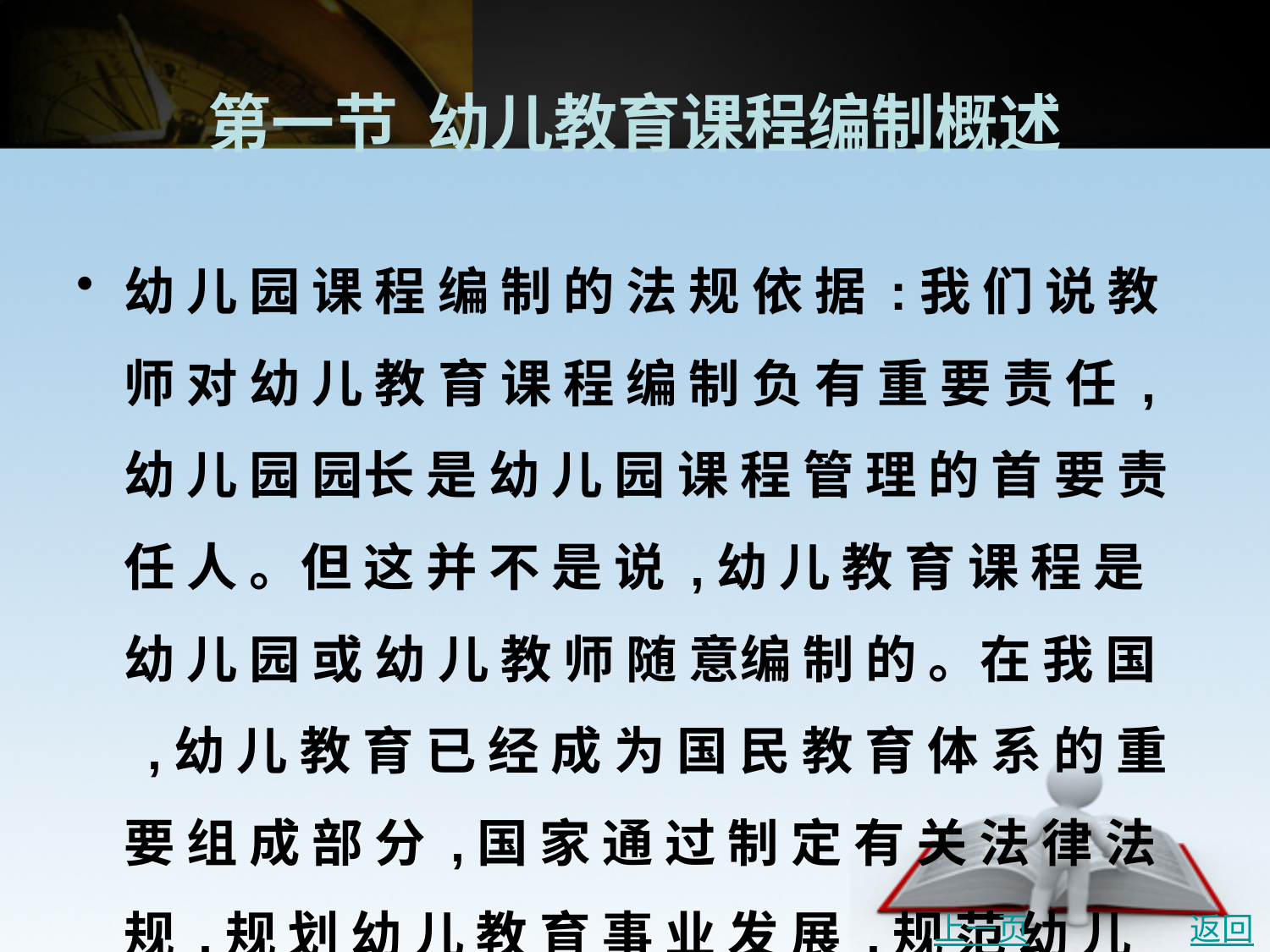

# 第一节  幼儿教育课程编制概述
幼 儿 园 课 程 编 制 的 法 规 依 据 :我 们 说 教 师 对 幼 儿 教 育 课 程 编 制 负 有 重 要 责 任 ,幼 儿 园 园长 是 幼 儿 园 课 程 管 理 的 首 要 责 任 人 。但 这 并 不 是 说 ,幼 儿 教 育 课 程 是 幼 儿 园 或 幼 儿 教 师 随 意编 制 的 。在 我 国 ,幼 儿 教 育 已 经 成 为 国 民 教 育 体 系 的 重 要 组 成 部 分 ,国 家 通 过 制 定 有 关 法 律 法 规 ,规 划 幼 儿 教 育 事 业 发 展 ,规 范 幼 儿 教 育 课 程 管 理 ,所 以 ,国 家 当 前 的 有 关 幼 儿 教 育 事 业 发 展 及 幼 儿 教 育 课 程 建 设 的 法 律 法 规 是 我 们 编 制 幼 儿 教 育 课 程 的 直 接 的 法 规 依 据 。
上一页
返回